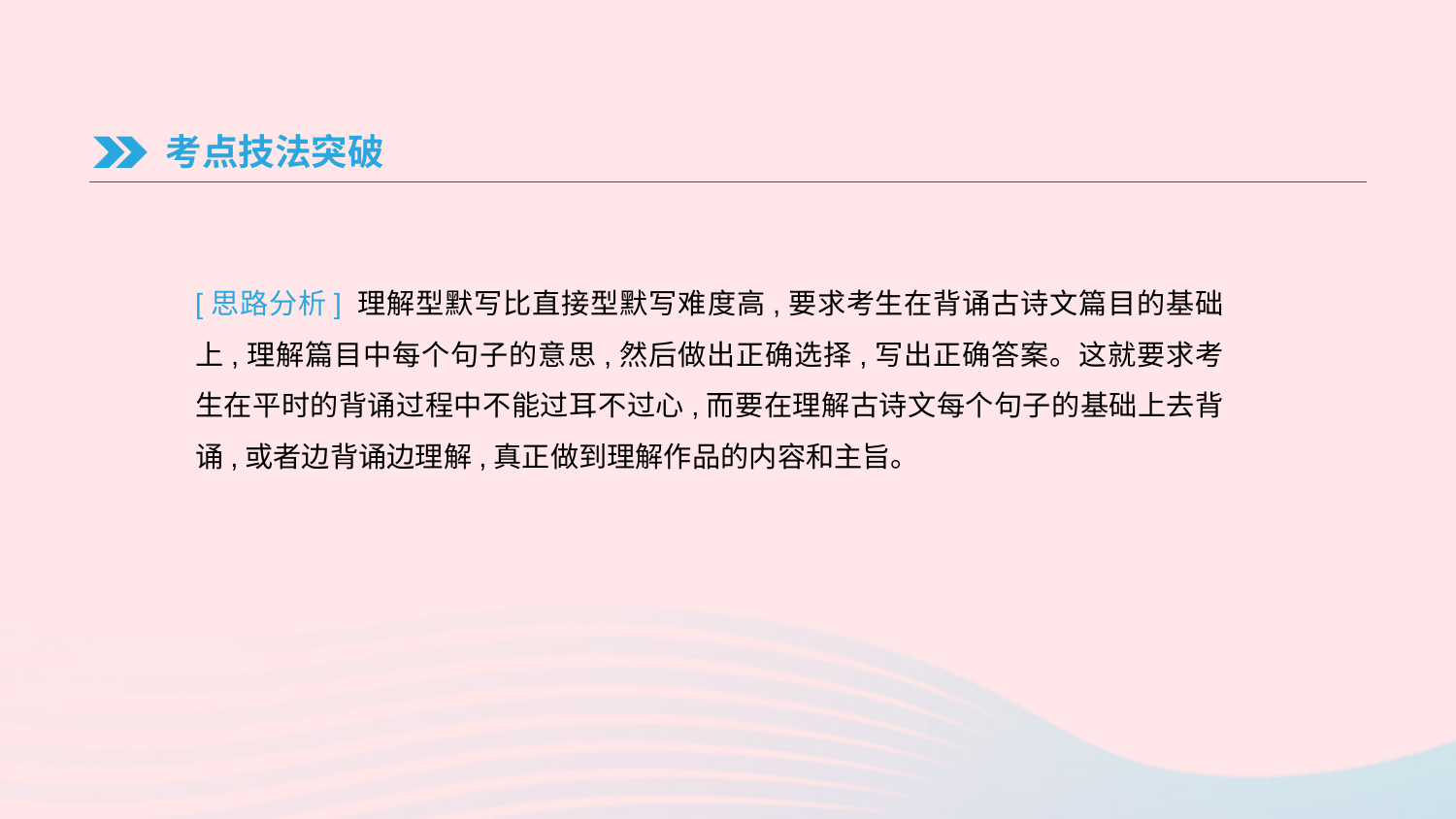

考点技法突破

[思路分析] 理解型默写比直接型默写难度高,要求考生在背诵古诗文篇目的基础上,理解篇目中每个句子的意思,然后做出正确选择,写出正确答案。这就要求考生在平时的背诵过程中不能过耳不过心,而要在理解古诗文每个句子的基础上去背诵,或者边背诵边理解,真正做到理解作品的内容和主旨。